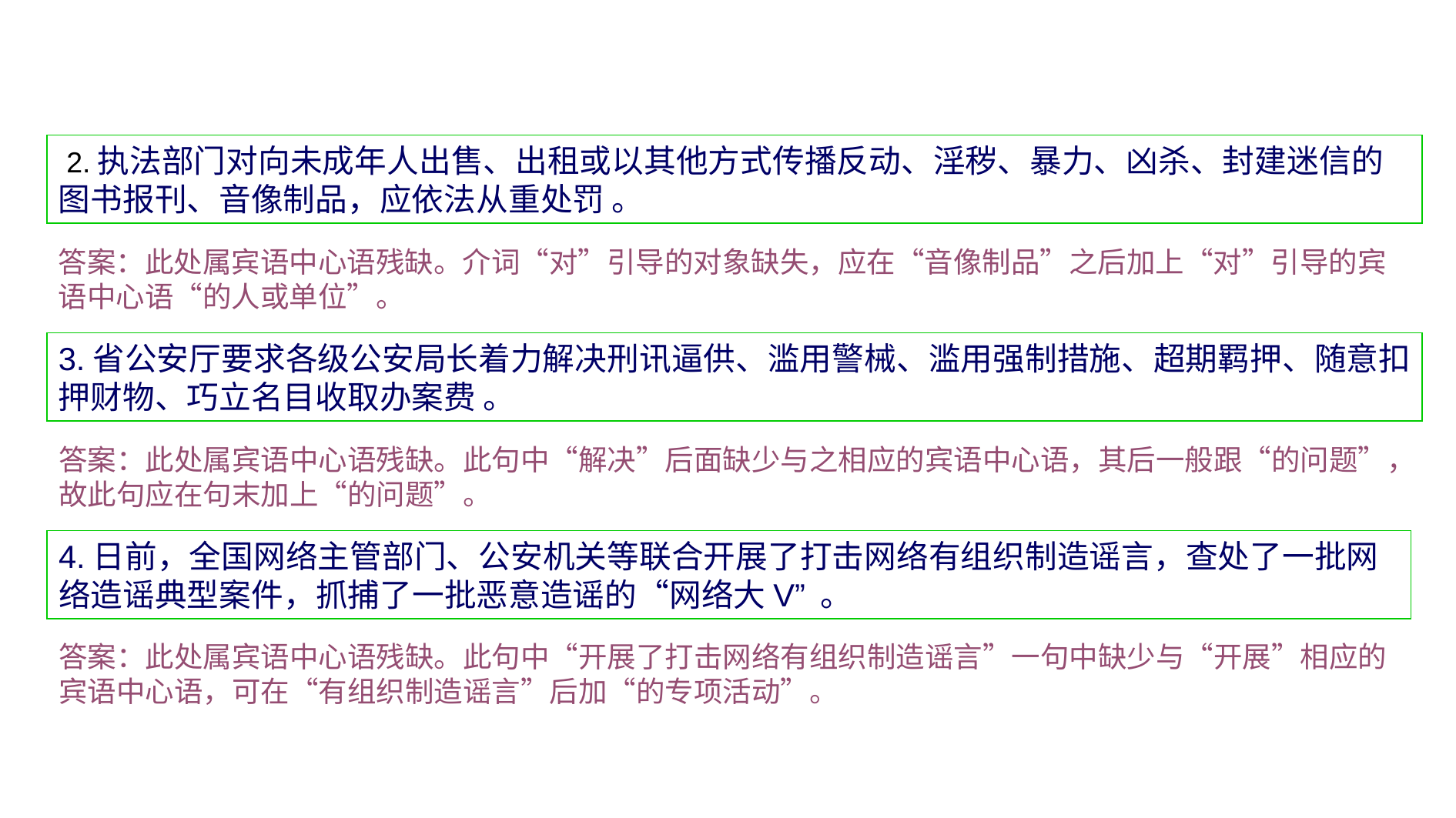

2.执法部门对向未成年人出售、出租或以其他方式传播反动、淫秽、暴力、凶杀、封建迷信的图书报刊、音像制品，应依法从重处罚 。

答案：此处属宾语中心语残缺。介词“对”引导的对象缺失，应在“音像制品”之后加上“对”引导的宾语中心语“的人或单位”。
3.省公安厅要求各级公安局长着力解决刑讯逼供、滥用警械、滥用强制措施、超期羁押、随意扣押财物、巧立名目收取办案费 。

答案：此处属宾语中心语残缺。此句中“解决”后面缺少与之相应的宾语中心语，其后一般跟“的问题”，故此句应在句末加上“的问题”。
4.日前，全国网络主管部门、公安机关等联合开展了打击网络有组织制造谣言，查处了一批网络造谣典型案件，抓捕了一批恶意造谣的“网络大V” 。
答案：此处属宾语中心语残缺。此句中“开展了打击网络有组织制造谣言”一句中缺少与“开展”相应的宾语中心语，可在“有组织制造谣言”后加“的专项活动”。